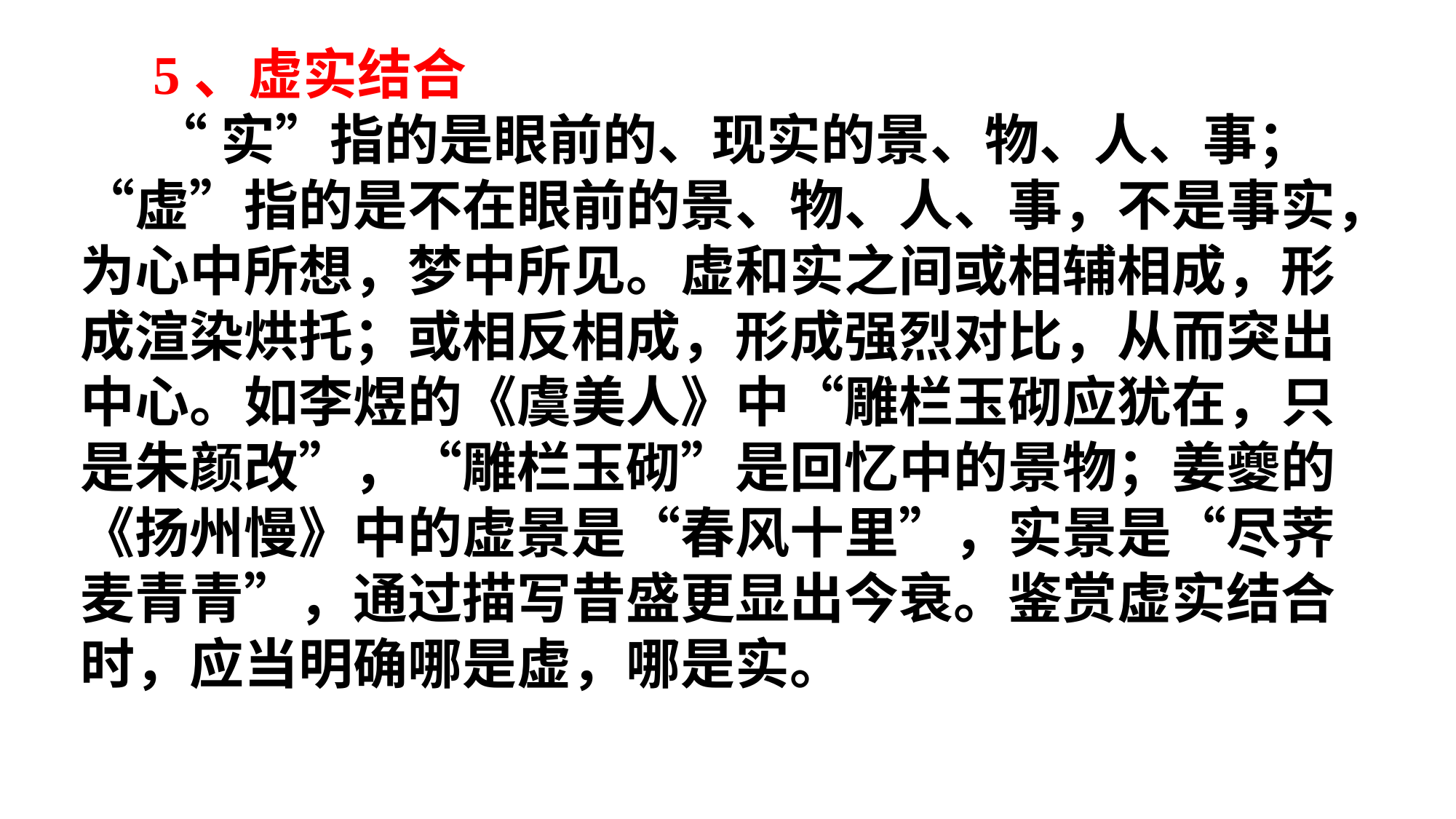

5、虚实结合
“实”指的是眼前的、现实的景、物、人、事；“虚”指的是不在眼前的景、物、人、事，不是事实，为心中所想，梦中所见。虚和实之间或相辅相成，形成渲染烘托；或相反相成，形成强烈对比，从而突出中心。如李煜的《虞美人》中“雕栏玉砌应犹在，只是朱颜改”，“雕栏玉砌”是回忆中的景物；姜夔的《扬州慢》中的虚景是“春风十里”，实景是“尽荠麦青青”，通过描写昔盛更显出今衰。鉴赏虚实结合时，应当明确哪是虚，哪是实。